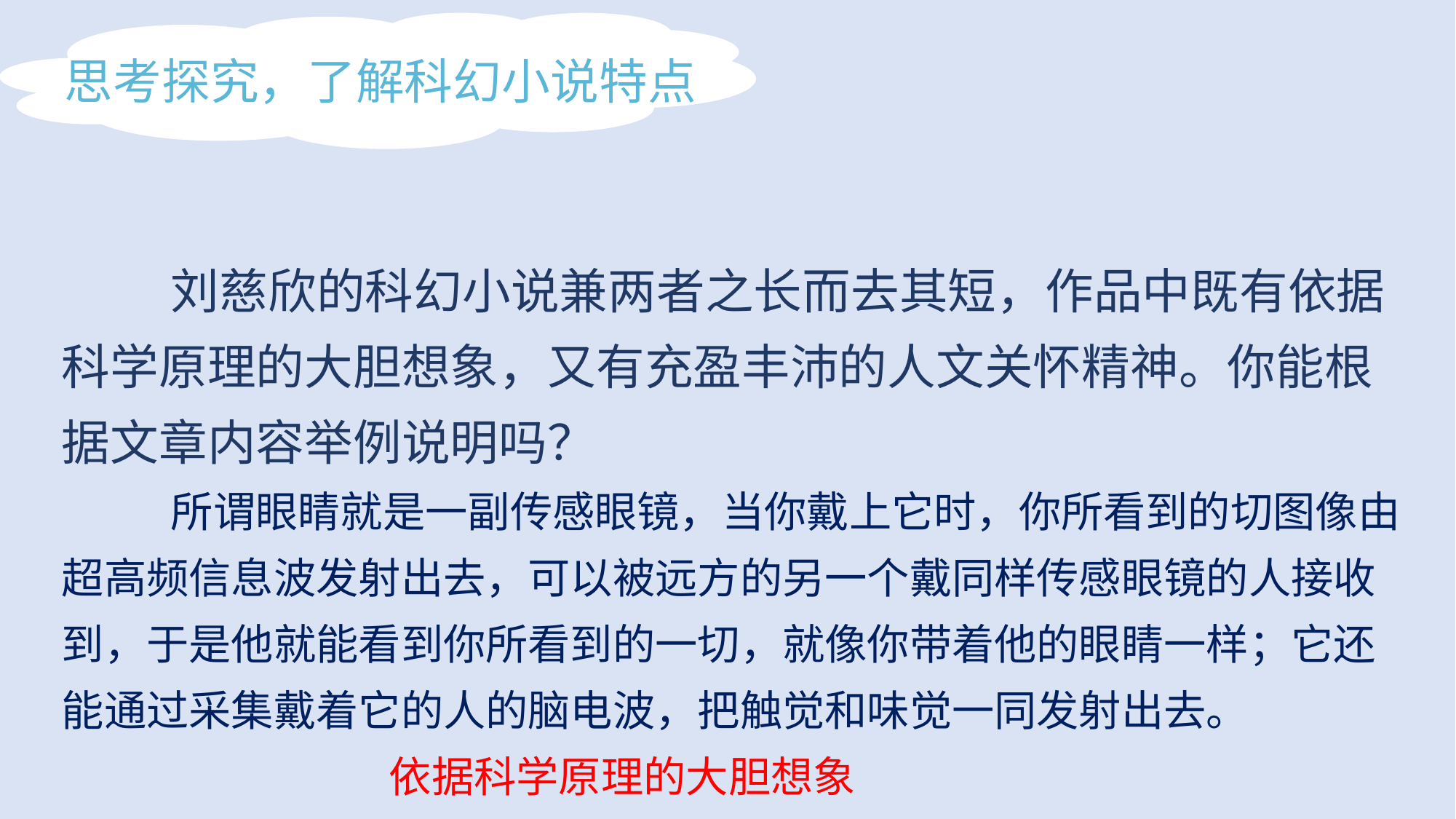

思考探究，了解科幻小说特点
	刘慈欣的科幻小说兼两者之长而去其短，作品中既有依据科学原理的大胆想象，又有充盈丰沛的人文关怀精神。你能根据文章内容举例说明吗？
	所谓眼睛就是一副传感眼镜，当你戴上它时，你所看到的切图像由超高频信息波发射出去，可以被远方的另一个戴同样传感眼镜的人接收到，于是他就能看到你所看到的一切，就像你带着他的眼睛一样；它还能通过采集戴着它的人的脑电波，把触觉和味觉一同发射出去。
 			依据科学原理的大胆想象